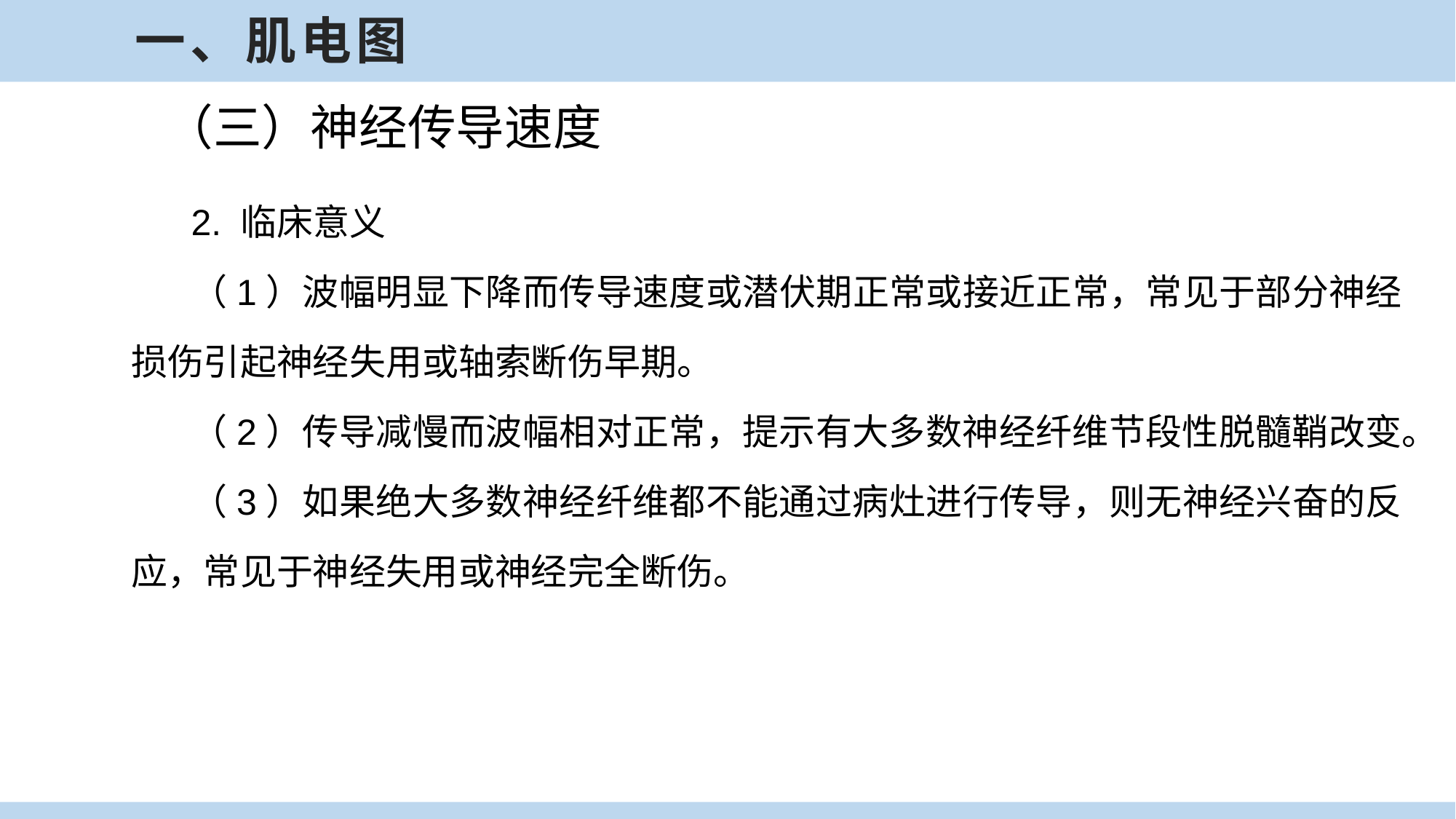

一、肌电图
（三）神经传导速度

2. 临床意义
（1）波幅明显下降而传导速度或潜伏期正常或接近正常，常见于部分神经损伤引起神经失用或轴索断伤早期。
（2）传导减慢而波幅相对正常，提示有大多数神经纤维节段性脱髓鞘改变。
（3）如果绝大多数神经纤维都不能通过病灶进行传导，则无神经兴奋的反应，常见于神经失用或神经完全断伤。